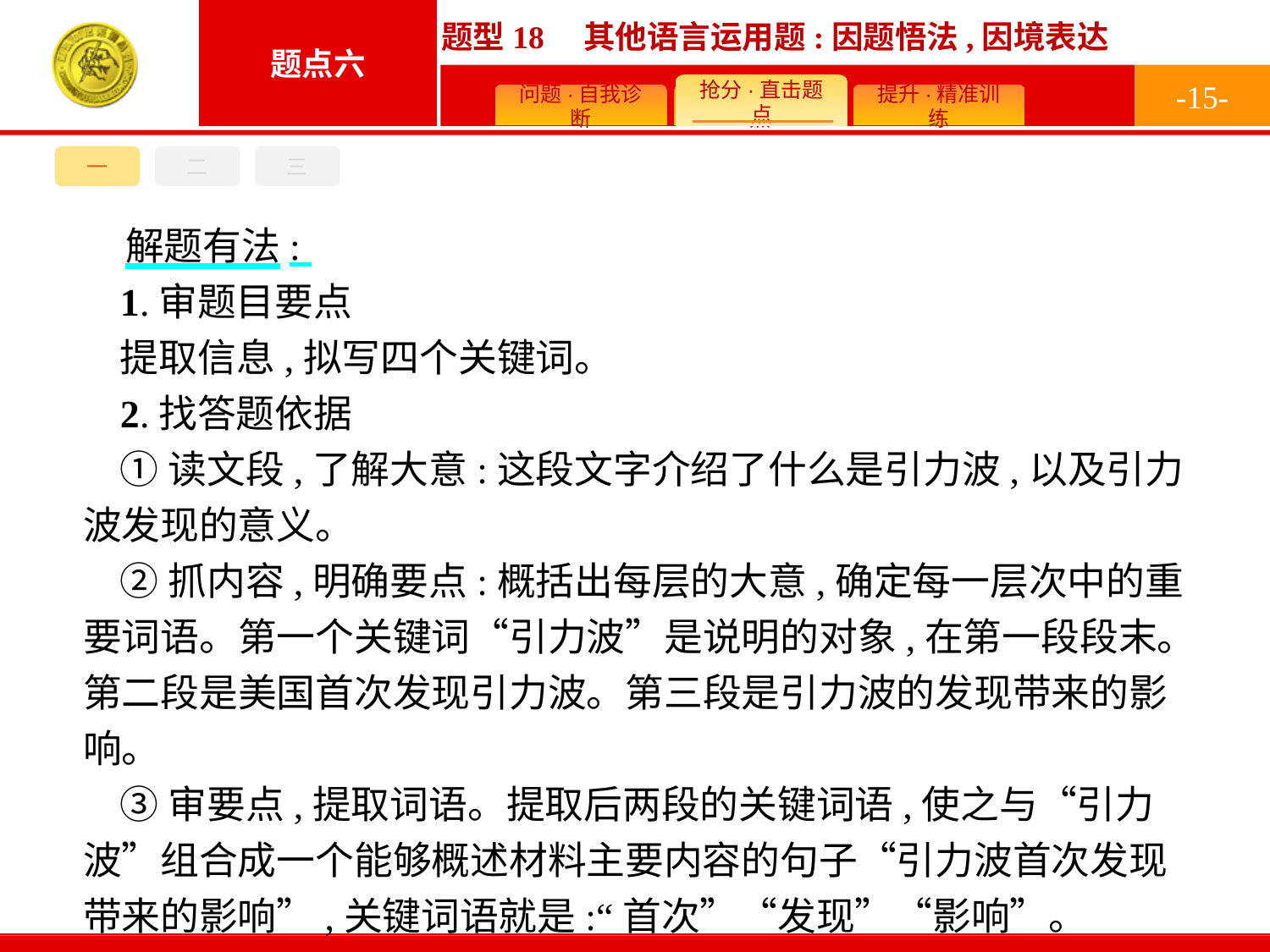

-15-
一
二
三
解题有法:
1.审题目要点
提取信息,拟写四个关键词。
2.找答题依据
①读文段,了解大意:这段文字介绍了什么是引力波,以及引力波发现的意义。
②抓内容,明确要点:概括出每层的大意,确定每一层次中的重要词语。第一个关键词“引力波”是说明的对象,在第一段段末。第二段是美国首次发现引力波。第三段是引力波的发现带来的影响。
③审要点,提取词语。提取后两段的关键词语,使之与“引力波”组合成一个能够概述材料主要内容的句子“引力波首次发现带来的影响”,关键词语就是:“首次”“发现”“影响”。